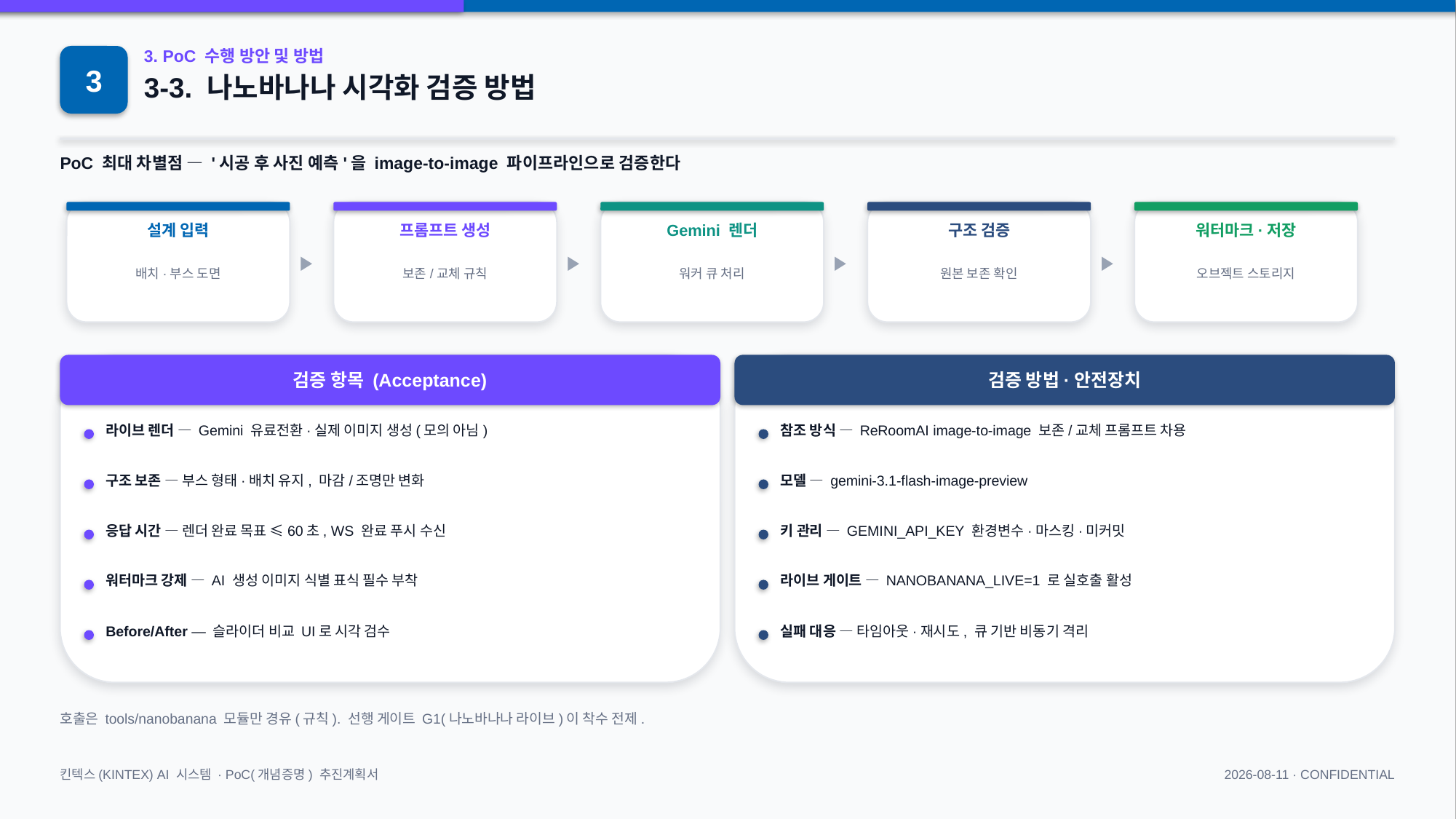

3
3. PoC 수행 방안 및 방법
3-3. 나노바나나 시각화 검증 방법

PoC 최대 차별점 — '시공 후 사진 예측'을 image-to-image 파이프라인으로 검증한다

▶

▶

▶

▶

설계 입력
프롬프트 생성
Gemini 렌더
구조 검증
워터마크·저장
배치·부스 도면
보존/교체 규칙
워커 큐 처리
원본 보존 확인
오브젝트 스토리지

검증 항목 (Acceptance)

검증 방법·안전장치
라이브 렌더 — Gemini 유료전환·실제 이미지 생성(모의 아님)
참조 방식 — ReRoomAI image-to-image 보존/교체 프롬프트 차용

구조 보존 — 부스 형태·배치 유지, 마감/조명만 변화
모델 — gemini-3.1-flash-image-preview

응답 시간 — 렌더 완료 목표 ≤60초, WS 완료 푸시 수신
키 관리 — GEMINI_API_KEY 환경변수·마스킹·미커밋

워터마크 강제 — AI 생성 이미지 식별 표식 필수 부착
라이브 게이트 — NANOBANANA_LIVE=1 로 실호출 활성

Before/After — 슬라이더 비교 UI로 시각 검수
실패 대응 — 타임아웃·재시도, 큐 기반 비동기 격리

호출은 tools/nanobanana 모듈만 경유(규칙). 선행 게이트 G1(나노바나나 라이브)이 착수 전제.